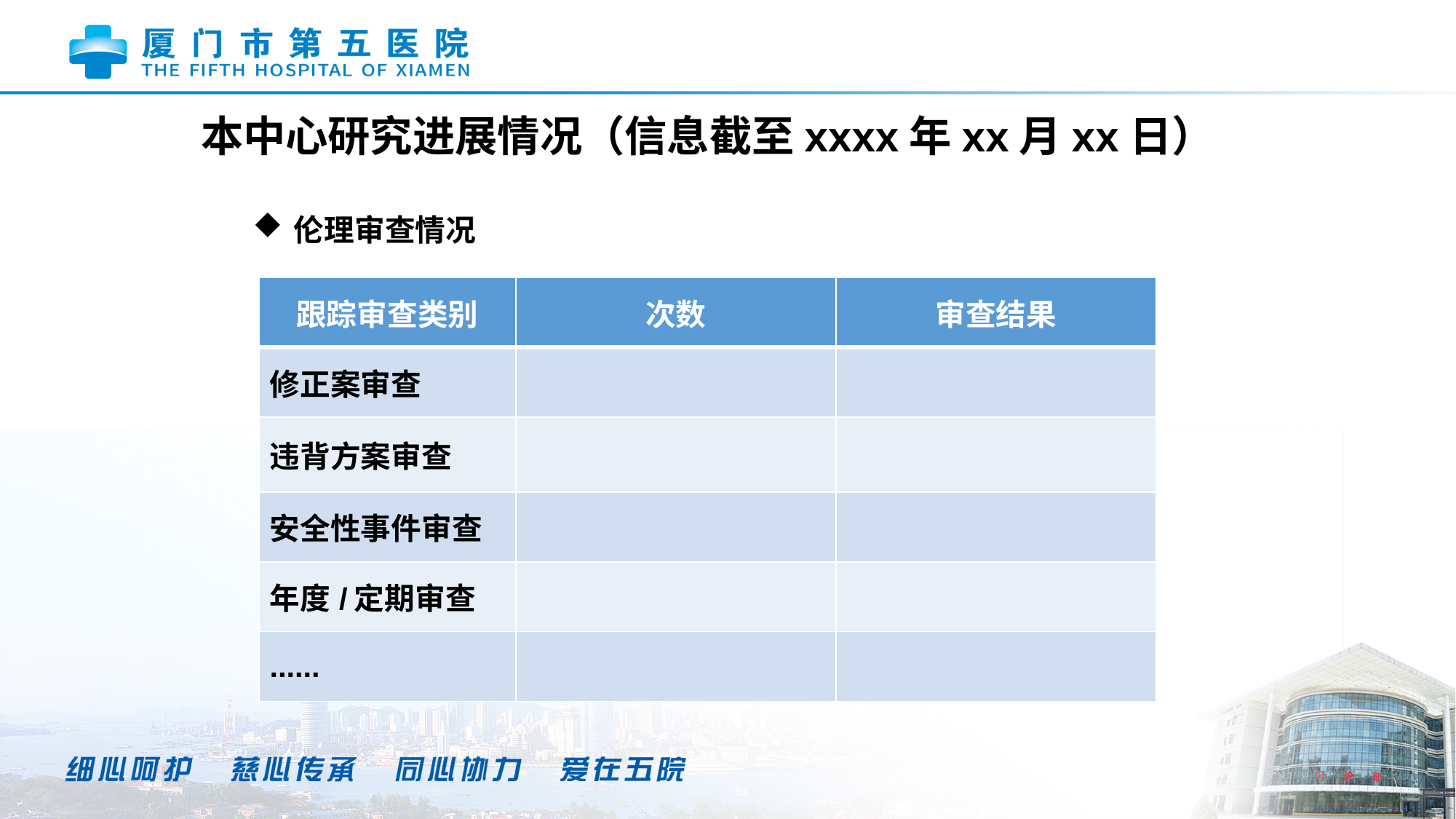

本中心研究进展情况（信息截至xxxx年xx月xx日）
伦理审查情况
| 跟踪审查类别 | 次数 | 审查结果 |
| --- | --- | --- |
| 修正案审查 |  |  |
| 违背方案审查 |  |  |
| 安全性事件审查 |  |  |
| 年度/定期审查 |  |  |
| ...... |  |  |